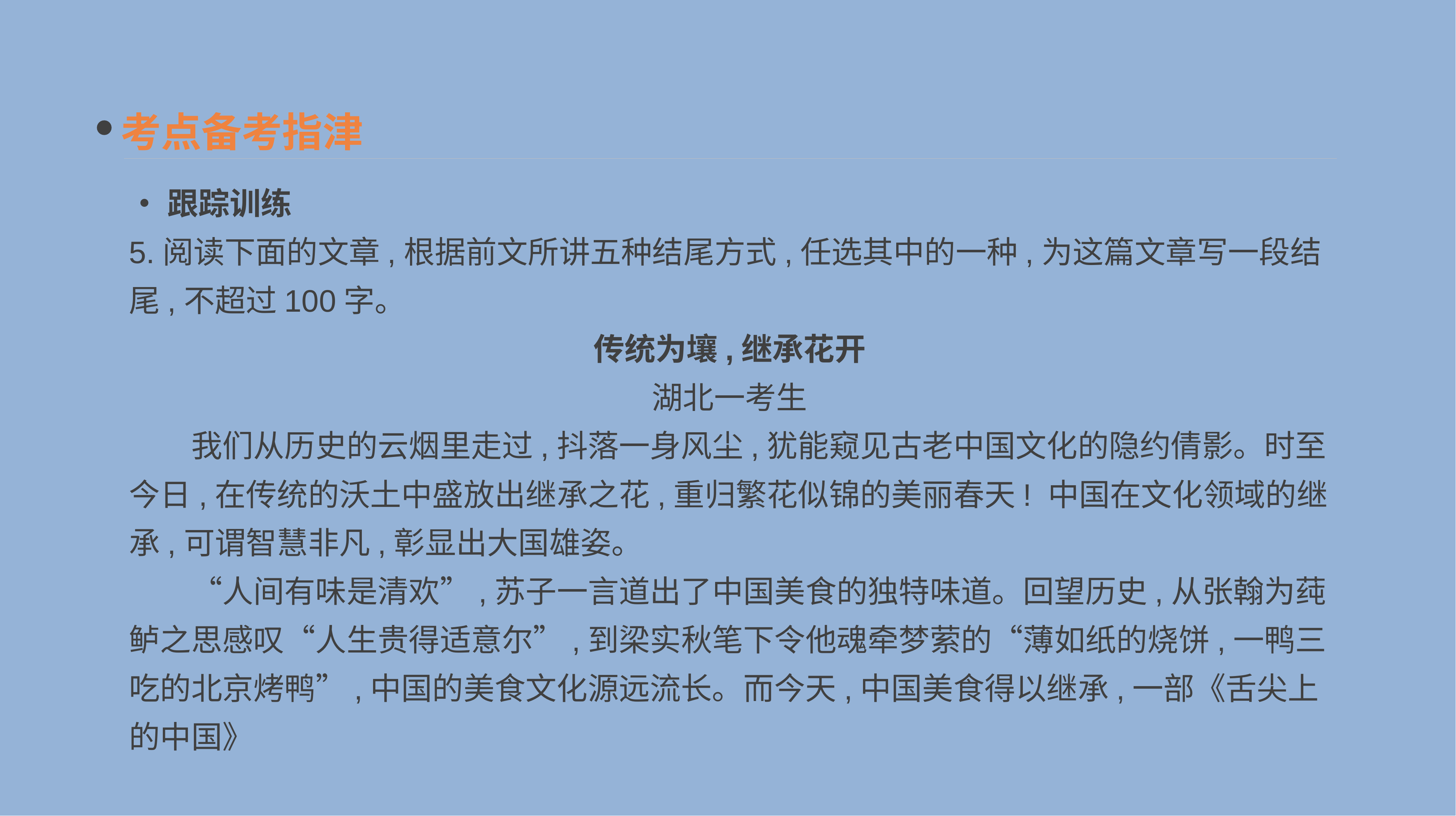

考点备考指津

•跟踪训练
5.阅读下面的文章,根据前文所讲五种结尾方式,任选其中的一种,为这篇文章写一段结尾,不超过100字。
传统为壤,继承花开
湖北一考生
　　我们从历史的云烟里走过,抖落一身风尘,犹能窥见古老中国文化的隐约倩影。时至今日,在传统的沃土中盛放出继承之花,重归繁花似锦的美丽春天! 中国在文化领域的继承,可谓智慧非凡,彰显出大国雄姿。
　　“人间有味是清欢”,苏子一言道出了中国美食的独特味道。回望历史,从张翰为莼鲈之思感叹“人生贵得适意尔”,到梁实秋笔下令他魂牵梦萦的“薄如纸的烧饼,一鸭三吃的北京烤鸭”,中国的美食文化源远流长。而今天,中国美食得以继承,一部《舌尖上的中国》